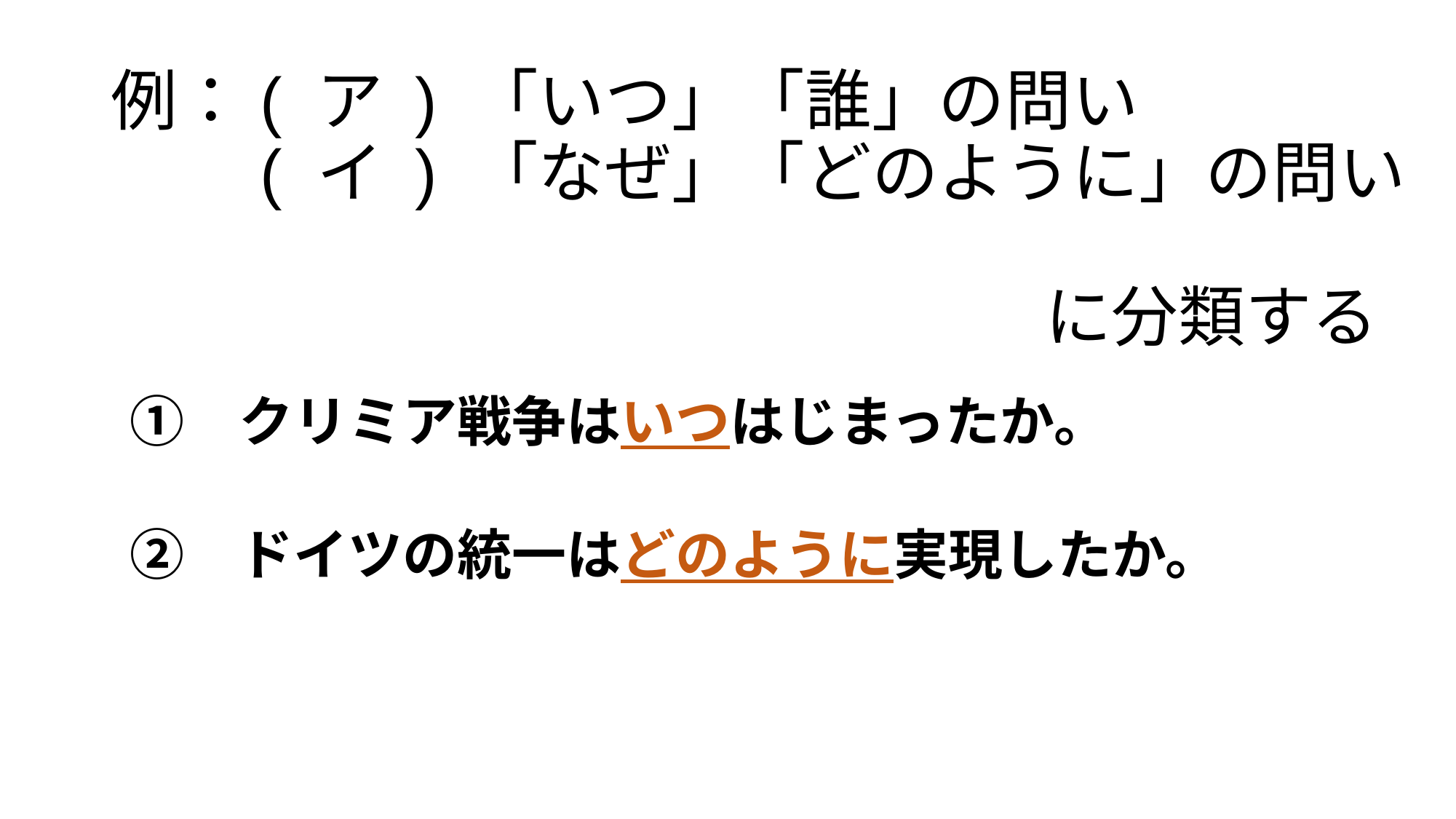

# 例：( ア ) 「いつ」「誰」の問い 　　( イ ) 「なぜ」「どのように」の問い　　　 　　　　　　　　　　　　　　に分類する
　①　クリミア戦争はいつはじまったか。

　②　ドイツの統一はどのように実現したか。